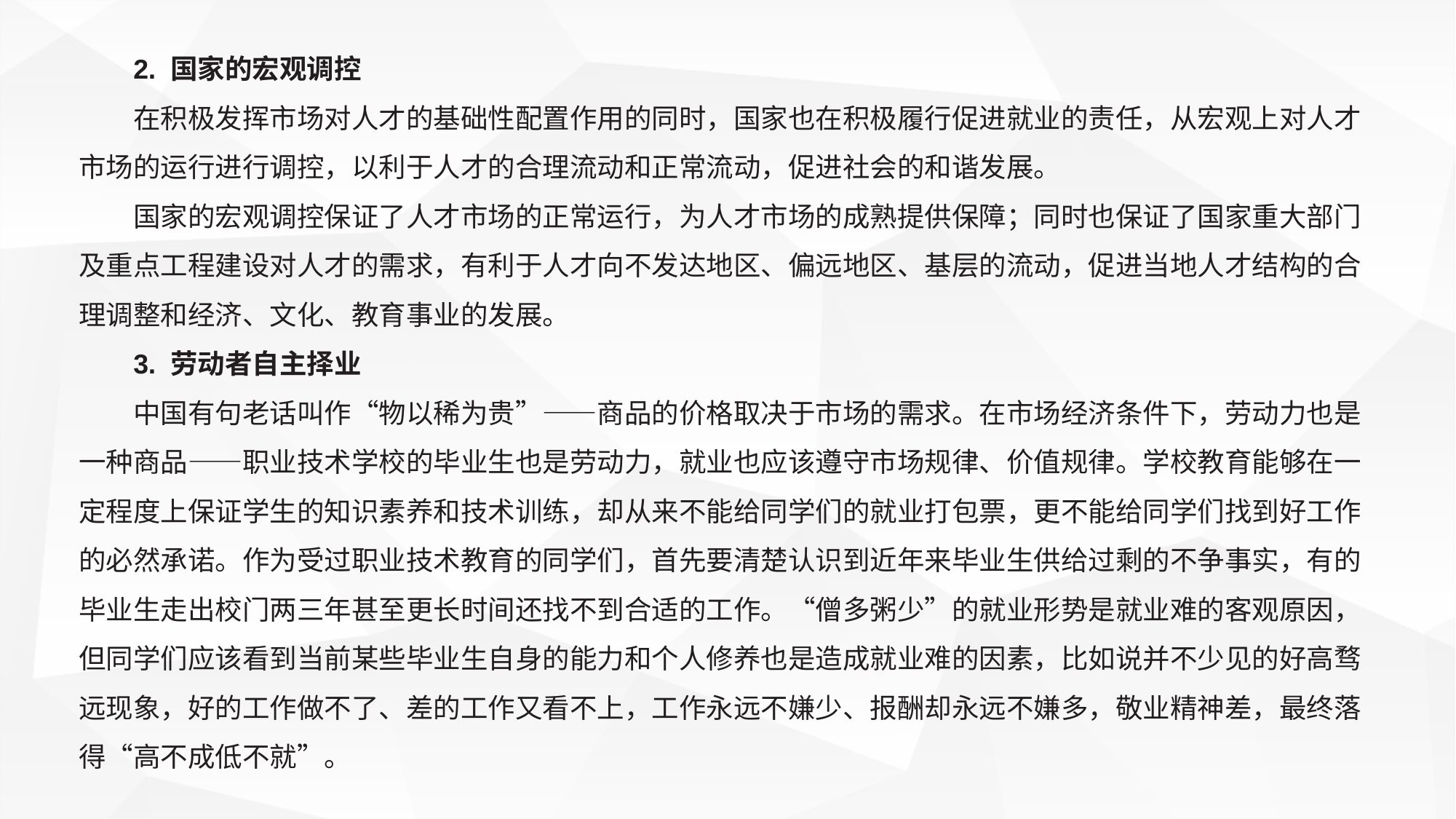

2. 国家的宏观调控
在积极发挥市场对人才的基础性配置作用的同时，国家也在积极履行促进就业的责任，从宏观上对人才市场的运行进行调控，以利于人才的合理流动和正常流动，促进社会的和谐发展。
国家的宏观调控保证了人才市场的正常运行，为人才市场的成熟提供保障；同时也保证了国家重大部门及重点工程建设对人才的需求，有利于人才向不发达地区、偏远地区、基层的流动，促进当地人才结构的合理调整和经济、文化、教育事业的发展。
3. 劳动者自主择业
中国有句老话叫作“物以稀为贵”——商品的价格取决于市场的需求。在市场经济条件下，劳动力也是一种商品——职业技术学校的毕业生也是劳动力，就业也应该遵守市场规律、价值规律。学校教育能够在一定程度上保证学生的知识素养和技术训练，却从来不能给同学们的就业打包票，更不能给同学们找到好工作的必然承诺。作为受过职业技术教育的同学们，首先要清楚认识到近年来毕业生供给过剩的不争事实，有的毕业生走出校门两三年甚至更长时间还找不到合适的工作。“僧多粥少”的就业形势是就业难的客观原因，但同学们应该看到当前某些毕业生自身的能力和个人修养也是造成就业难的因素，比如说并不少见的好高骛远现象，好的工作做不了、差的工作又看不上，工作永远不嫌少、报酬却永远不嫌多，敬业精神差，最终落得“高不成低不就”。